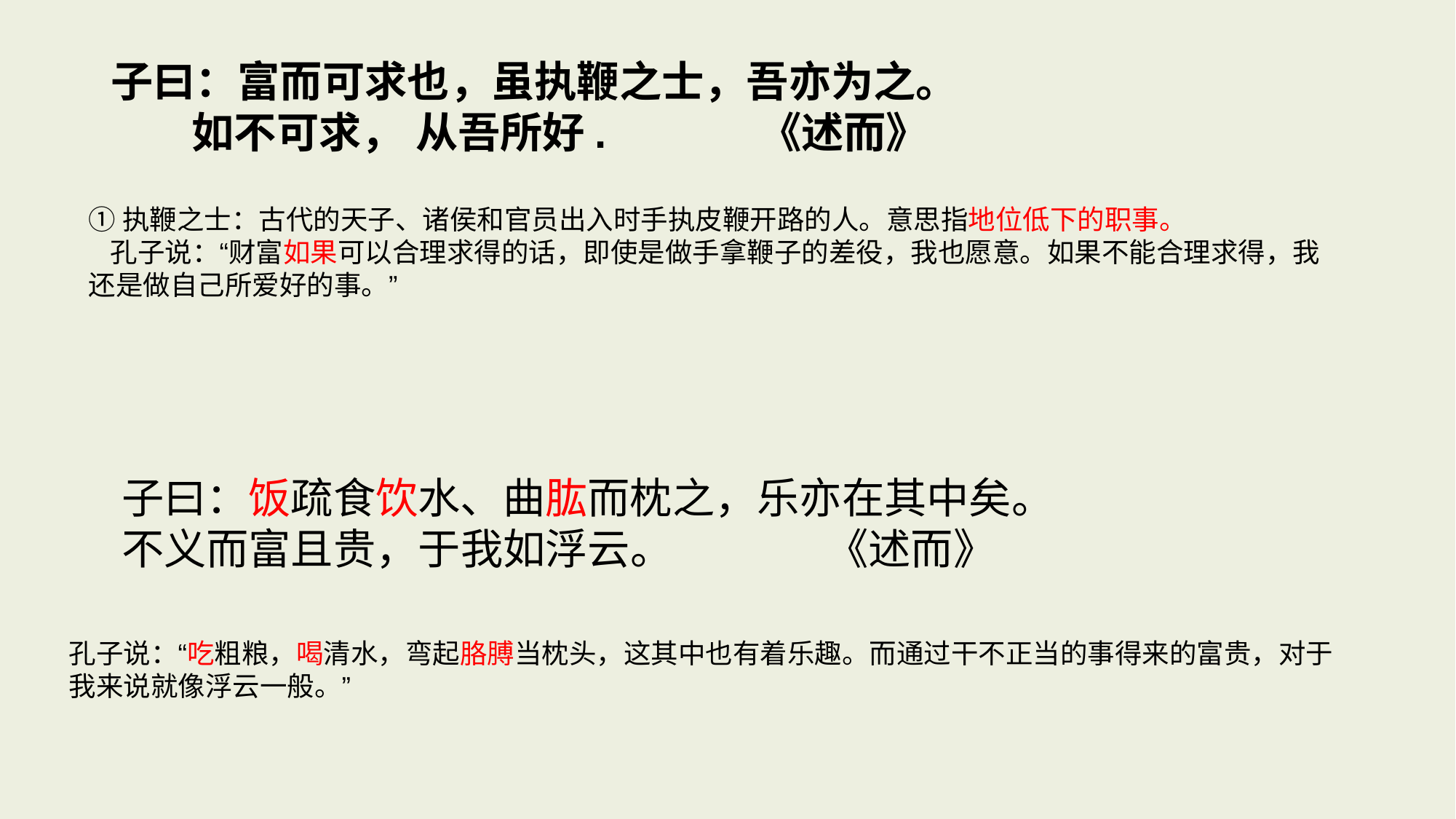

子曰：富而可求也，虽执鞭之士，吾亦为之。
      如不可求， 从吾所好.            《述而》
①执鞭之士：古代的天子、诸侯和官员出入时手执皮鞭开路的人。意思指地位低下的职事。
  孔子说：“财富如果可以合理求得的话，即使是做手拿鞭子的差役，我也愿意。如果不能合理求得，我还是做自己所爱好的事。”
子曰：饭疏食饮水、曲肱而枕之，乐亦在其中矣。
不义而富且贵，于我如浮云。             《述而》
孔子说：“吃粗粮，喝清水，弯起胳膊当枕头，这其中也有着乐趣。而通过干不正当的事得来的富贵，对于我来说就像浮云一般。”